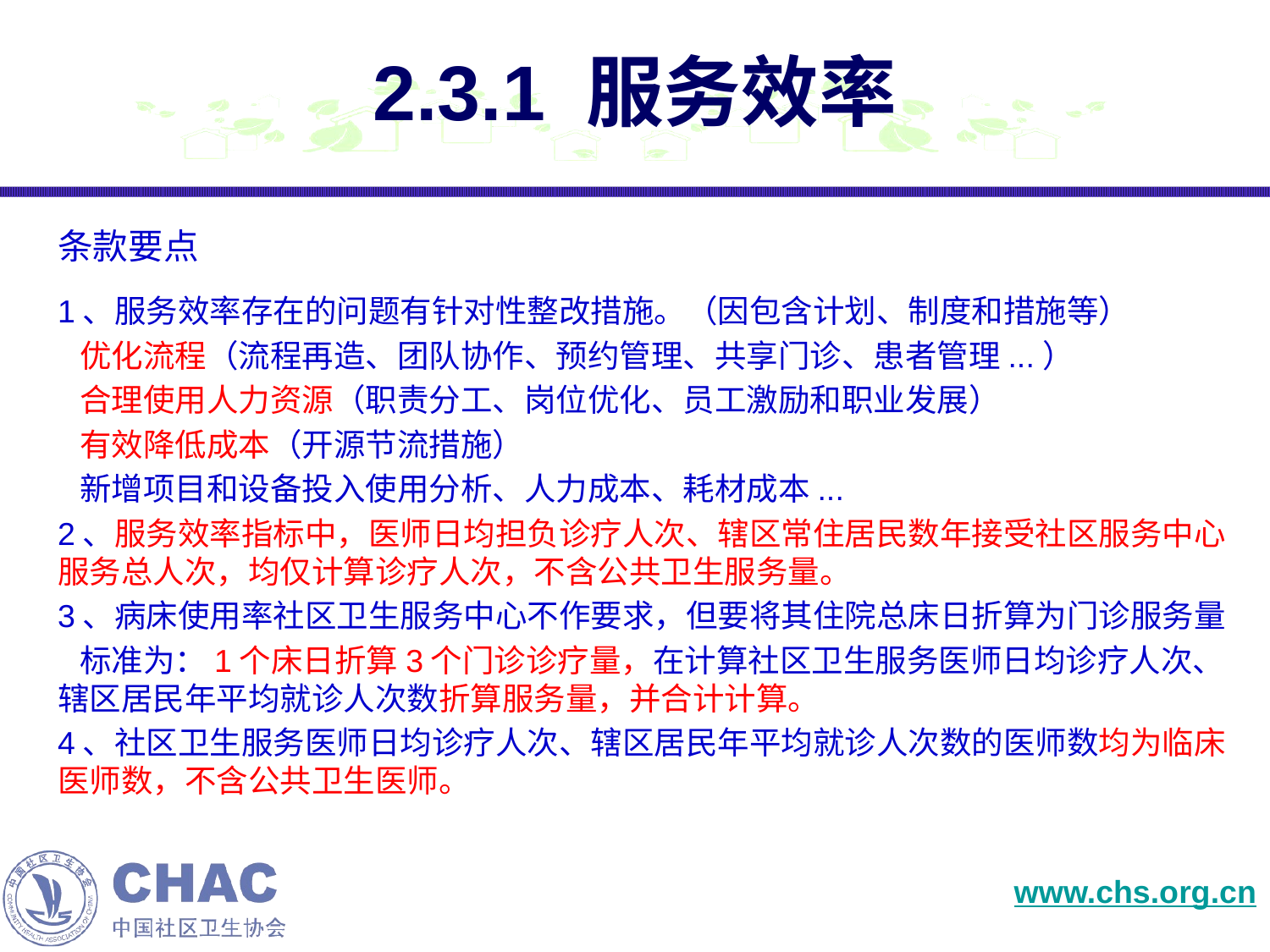

# 2.3.1 服务效率
条款要点
1、服务效率存在的问题有针对性整改措施。（因包含计划、制度和措施等）
  优化流程（流程再造、团队协作、预约管理、共享门诊、患者管理...）
  合理使用人力资源（职责分工、岗位优化、员工激励和职业发展）
  有效降低成本（开源节流措施）
  新增项目和设备投入使用分析、人力成本、耗材成本...
2、服务效率指标中，医师日均担负诊疗人次、辖区常住居民数年接受社区服务中心服务总人次，均仅计算诊疗人次，不含公共卫生服务量。
3、病床使用率社区卫生服务中心不作要求，但要将其住院总床日折算为门诊服务量
  标准为：1个床日折算3个门诊诊疗量，在计算社区卫生服务医师日均诊疗人次、辖区居民年平均就诊人次数折算服务量，并合计计算。
4、社区卫生服务医师日均诊疗人次、辖区居民年平均就诊人次数的医师数均为临床医师数，不含公共卫生医师。